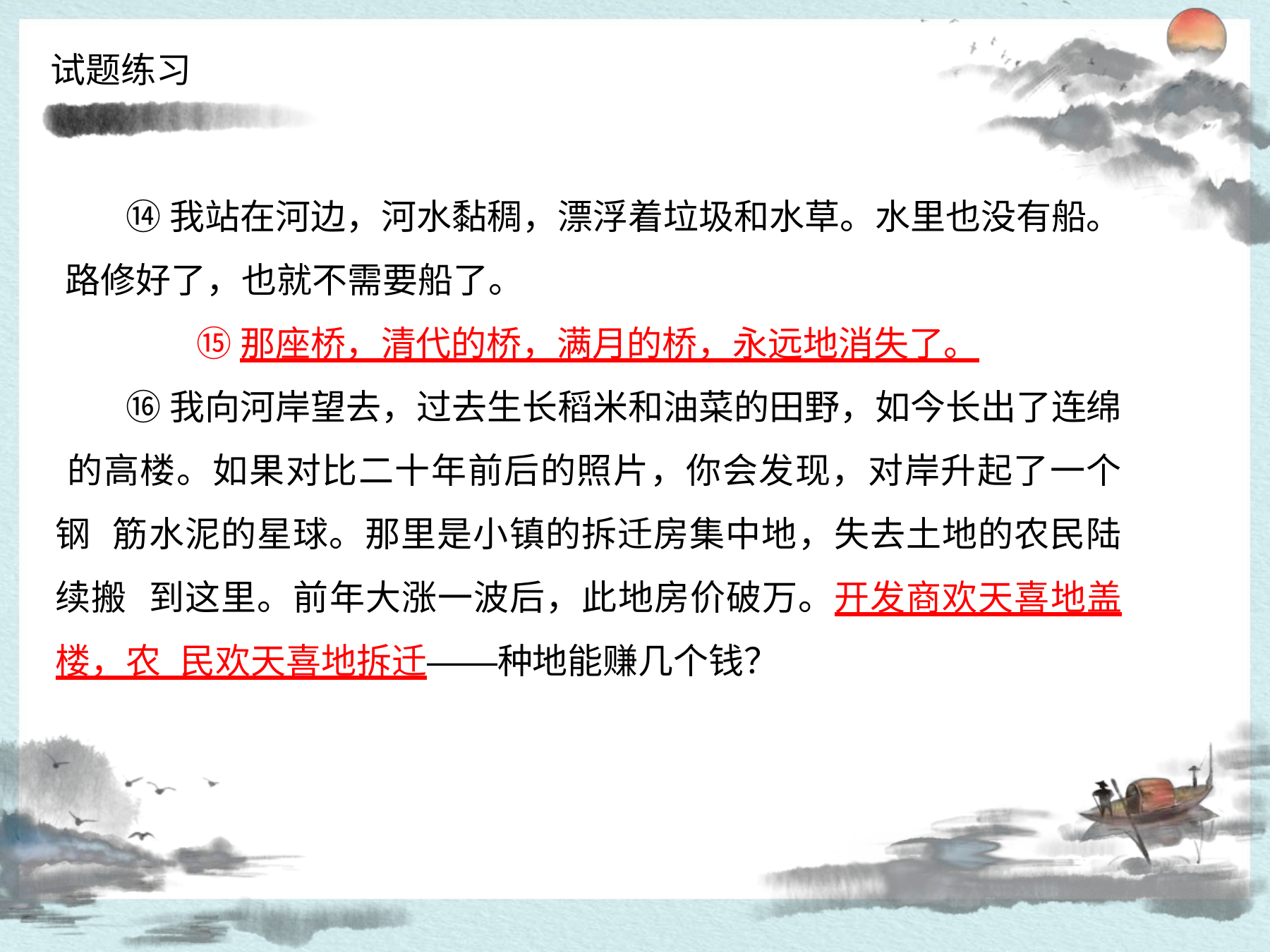

试题练习

⑭我站在河边，河水黏稠，漂浮着垃圾和水草。水里也没有船。  路修好了，也就不需要船了。
⑮那座桥，清代的桥，满月的桥，永远地消失了。
⑯我向河岸望去，过去生长稻米和油菜的田野，如今长出了连绵  的高楼。如果对比二十年前后的照片，你会发现，对岸升起了一个钢  筋水泥的星球。那里是小镇的拆迁房集中地，失去土地的农民陆续搬  到这里。前年大涨一波后，此地房价破万。开发商欢天喜地盖楼，农  民欢天喜地拆迁——种地能赚几个钱？